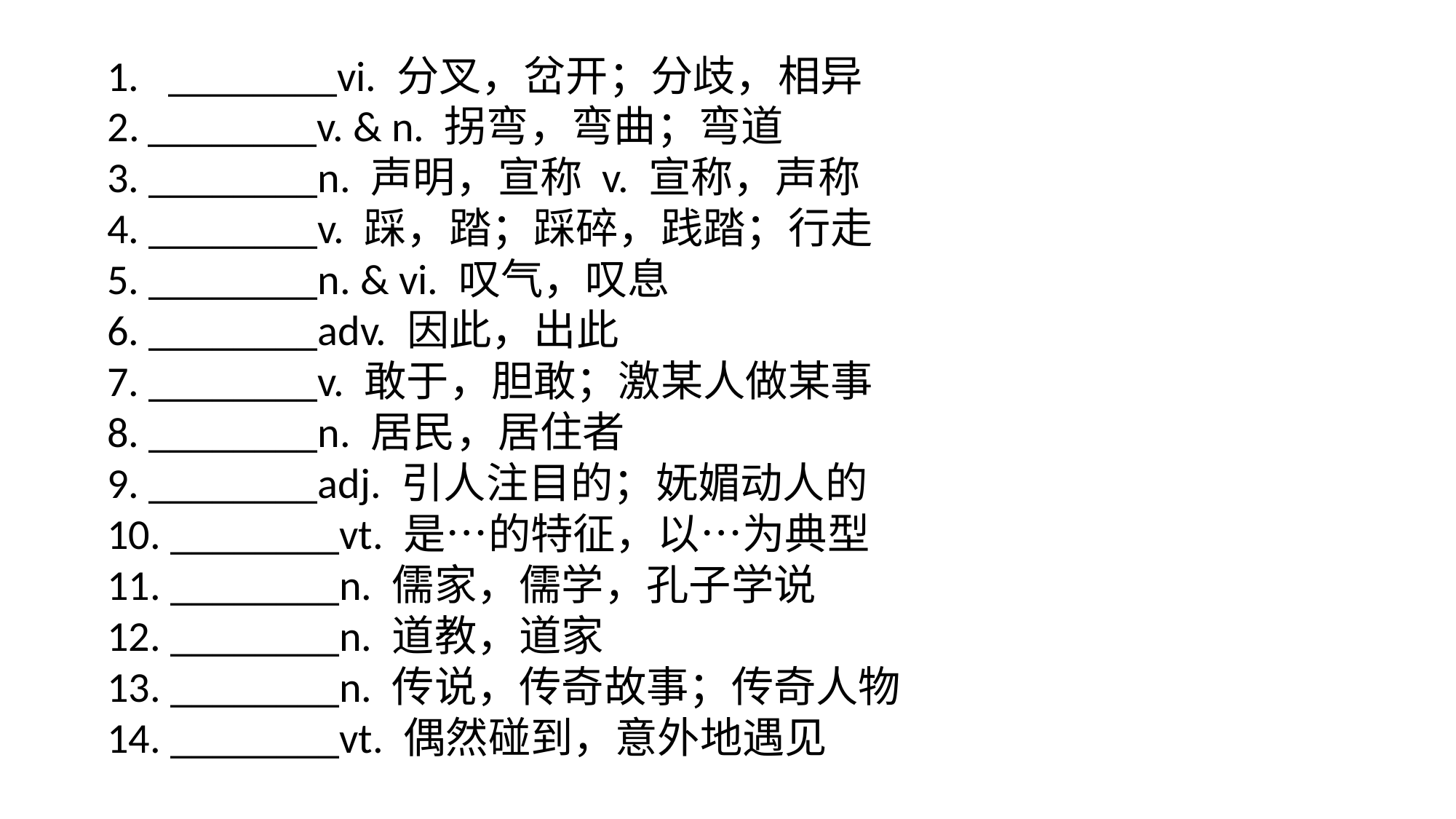

1.   ________vi. 分叉，岔开；分歧，相异
________v. & n. 拐弯，弯曲；弯道
3. ________n. 声明，宣称 v. 宣称，声称
4. ________v. 踩，踏；踩碎，践踏；行走
5. ________n. & vi. 叹气，叹息
6. ________adv. 因此，出此
7. ________v. 敢于，胆敢；激某人做某事
8. ________n. 居民，居住者
9. ________adj. 引人注目的；妩媚动人的
10. ________vt. 是…的特征，以…为典型
11. ________n. 儒家，儒学，孔子学说
12. ________n. 道教，道家
13. ________n. 传说，传奇故事；传奇人物
14. ________vt. 偶然碰到，意外地遇见